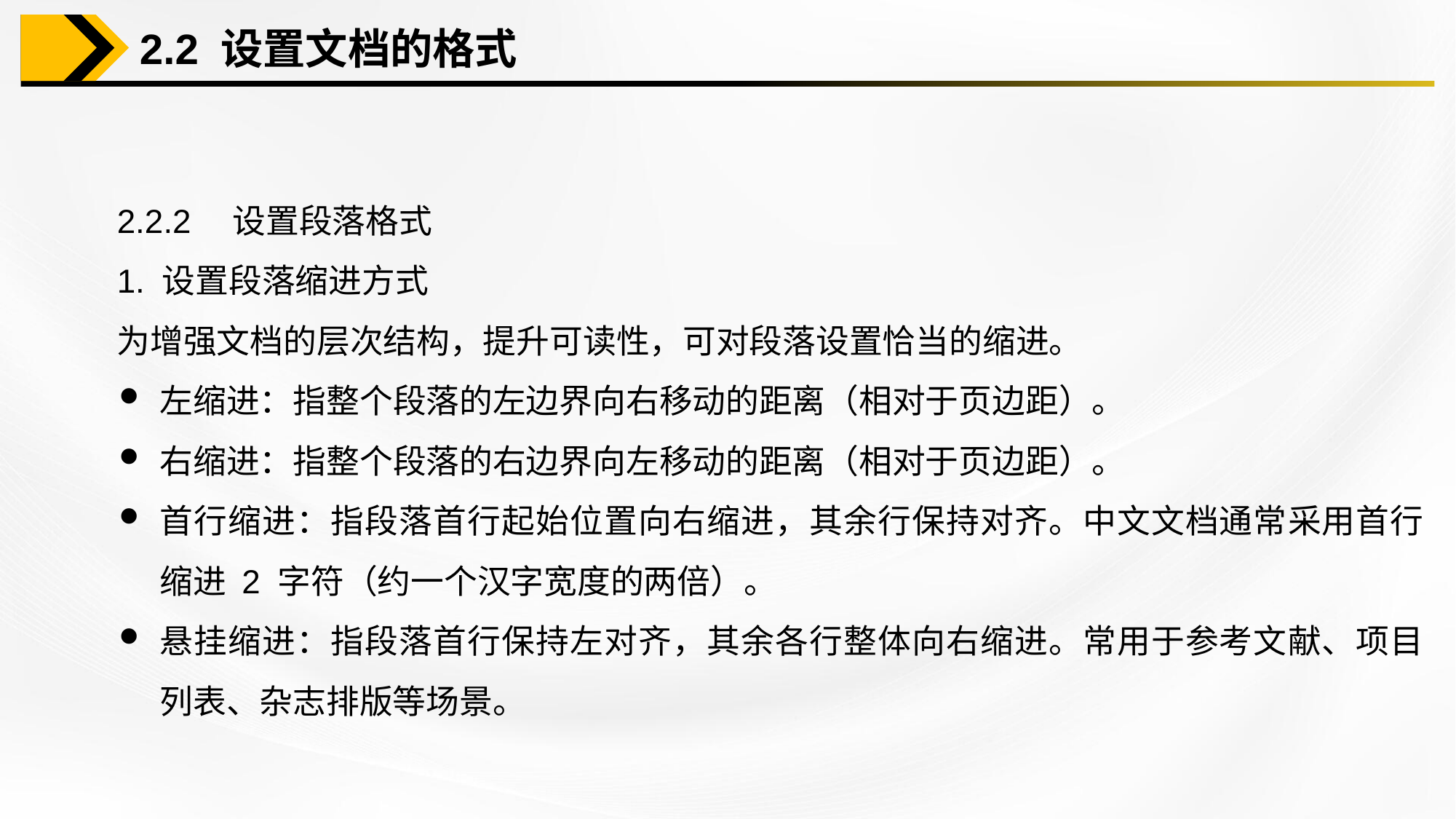

2.2 设置文档的格式
2.2.2　设置段落格式
1. 设置段落缩进方式
为增强文档的层次结构，提升可读性，可对段落设置恰当的缩进。
左缩进：指整个段落的左边界向右移动的距离（相对于页边距）。
右缩进：指整个段落的右边界向左移动的距离（相对于页边距）。
首行缩进：指段落首行起始位置向右缩进，其余行保持对齐。中文文档通常采用首行缩进 2 字符（约一个汉字宽度的两倍）。
悬挂缩进：指段落首行保持左对齐，其余各行整体向右缩进。常用于参考文献、项目列表、杂志排版等场景。